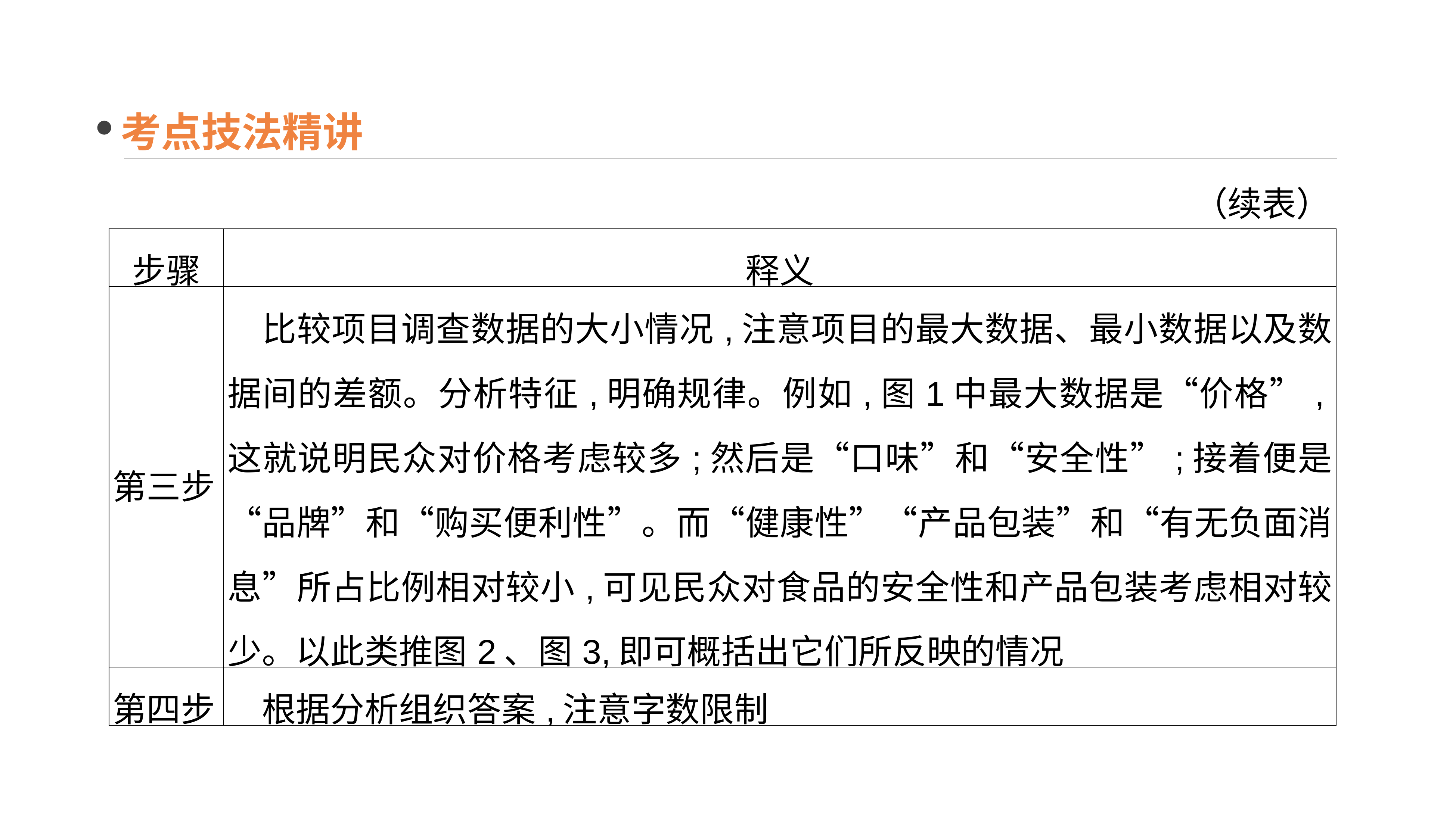

考点技法精讲

（续表）
| 步骤 | 释义 |
| --- | --- |
| 第三步 | 比较项目调查数据的大小情况,注意项目的最大数据、最小数据以及数据间的差额。分析特征,明确规律。例如,图1中最大数据是“价格”,这就说明民众对价格考虑较多;然后是“口味”和“安全性”;接着便是“品牌”和“购买便利性”。而“健康性”“产品包装”和“有无负面消息”所占比例相对较小,可见民众对食品的安全性和产品包装考虑相对较少。以此类推图2、图3,即可概括出它们所反映的情况 |
| 第四步 | 根据分析组织答案,注意字数限制 |